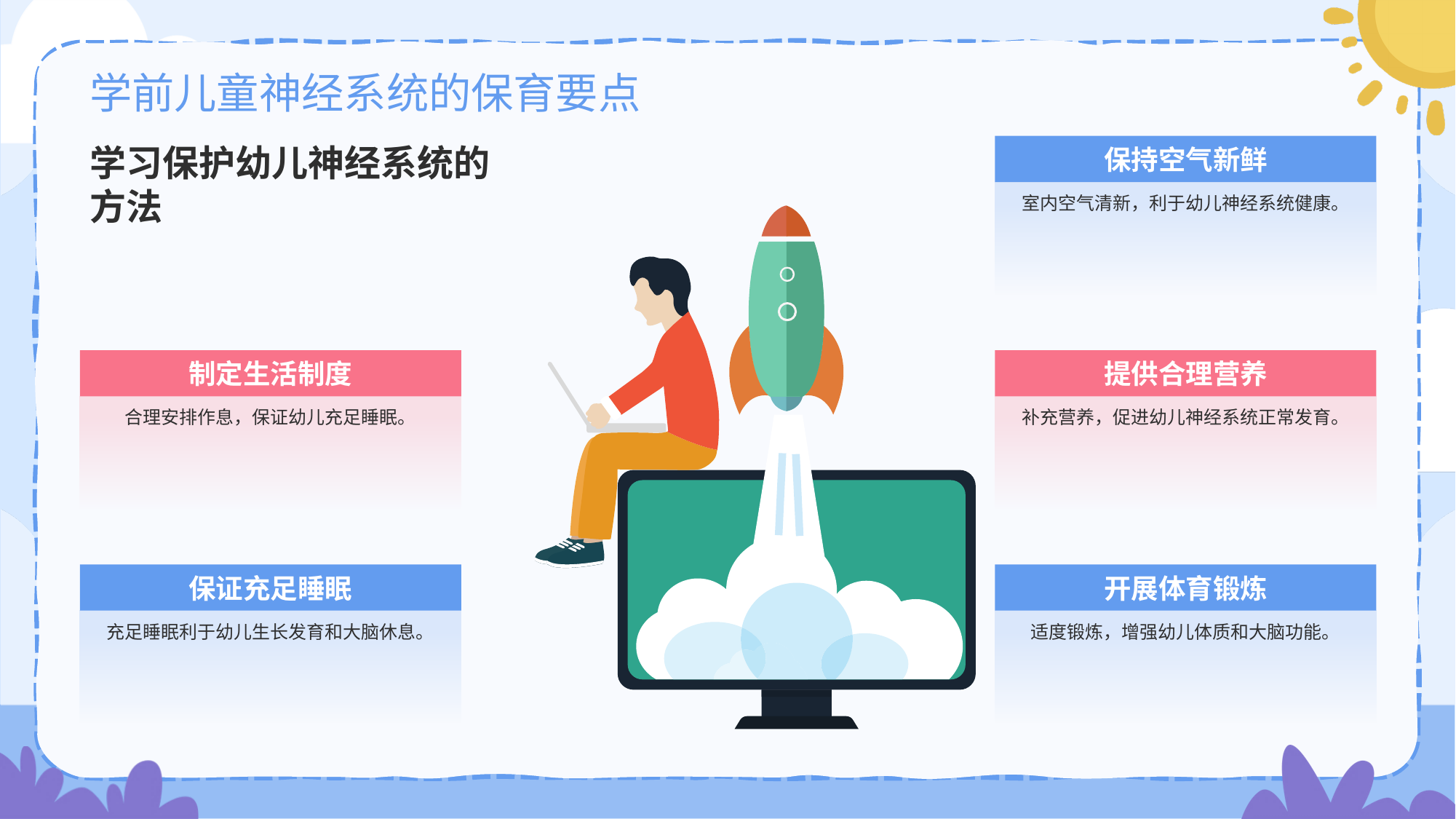

# 学前儿童神经系统的保育要点
学习保护幼儿神经系统的方法
保持空气新鲜
室内空气清新，利于幼儿神经系统健康。

制定生活制度
合理安排作息，保证幼儿充足睡眠。
提供合理营养
补充营养，促进幼儿神经系统正常发育。

保证充足睡眠
充足睡眠利于幼儿生长发育和大脑休息。
开展体育锻炼
适度锻炼，增强幼儿体质和大脑功能。